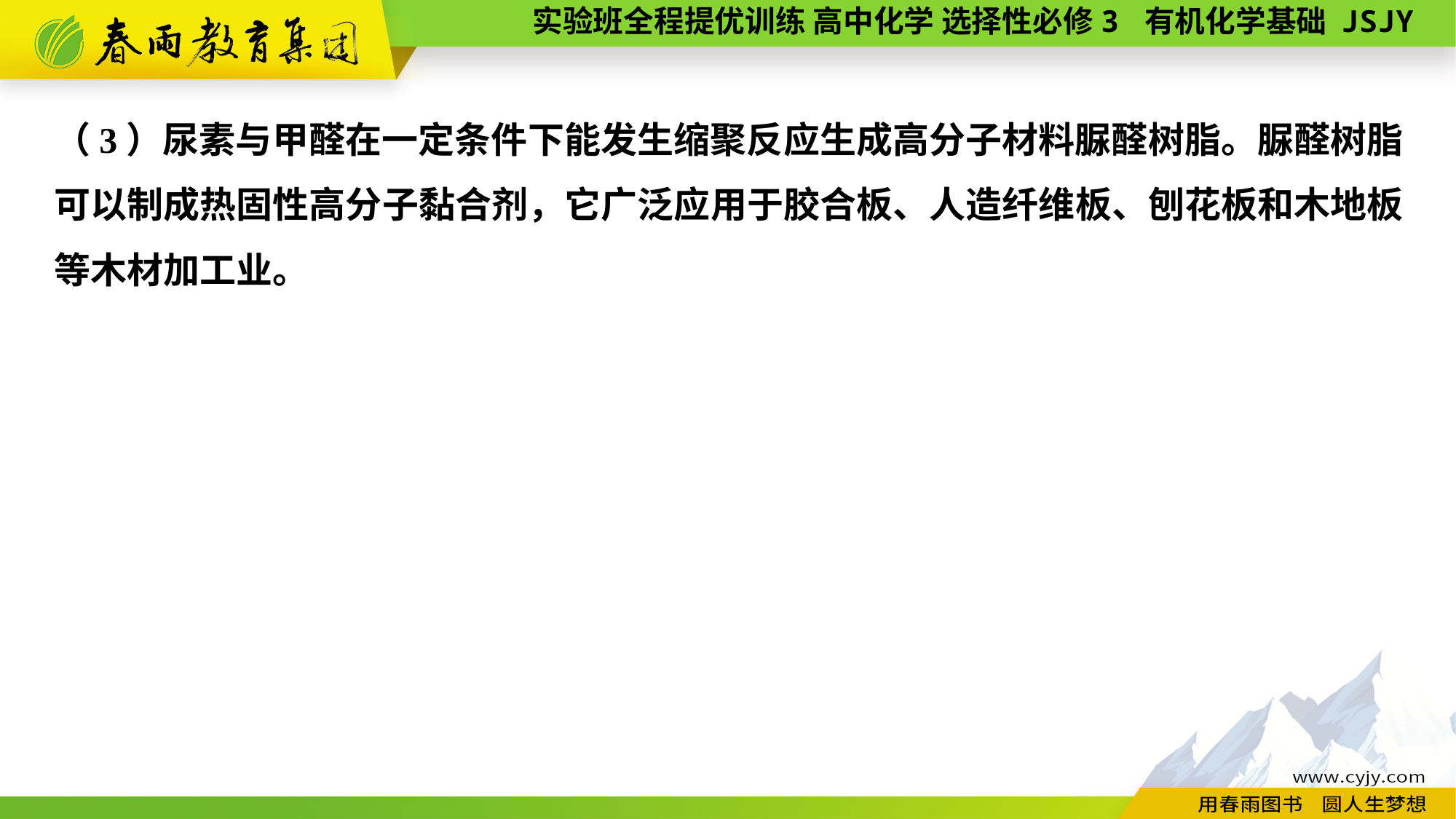

（3）尿素与甲醛在一定条件下能发生缩聚反应生成高分子材料脲醛树脂。脲醛树脂可以制成热固性高分子黏合剂，它广泛应用于胶合板、人造纤维板、刨花板和木地板等木材加工业。